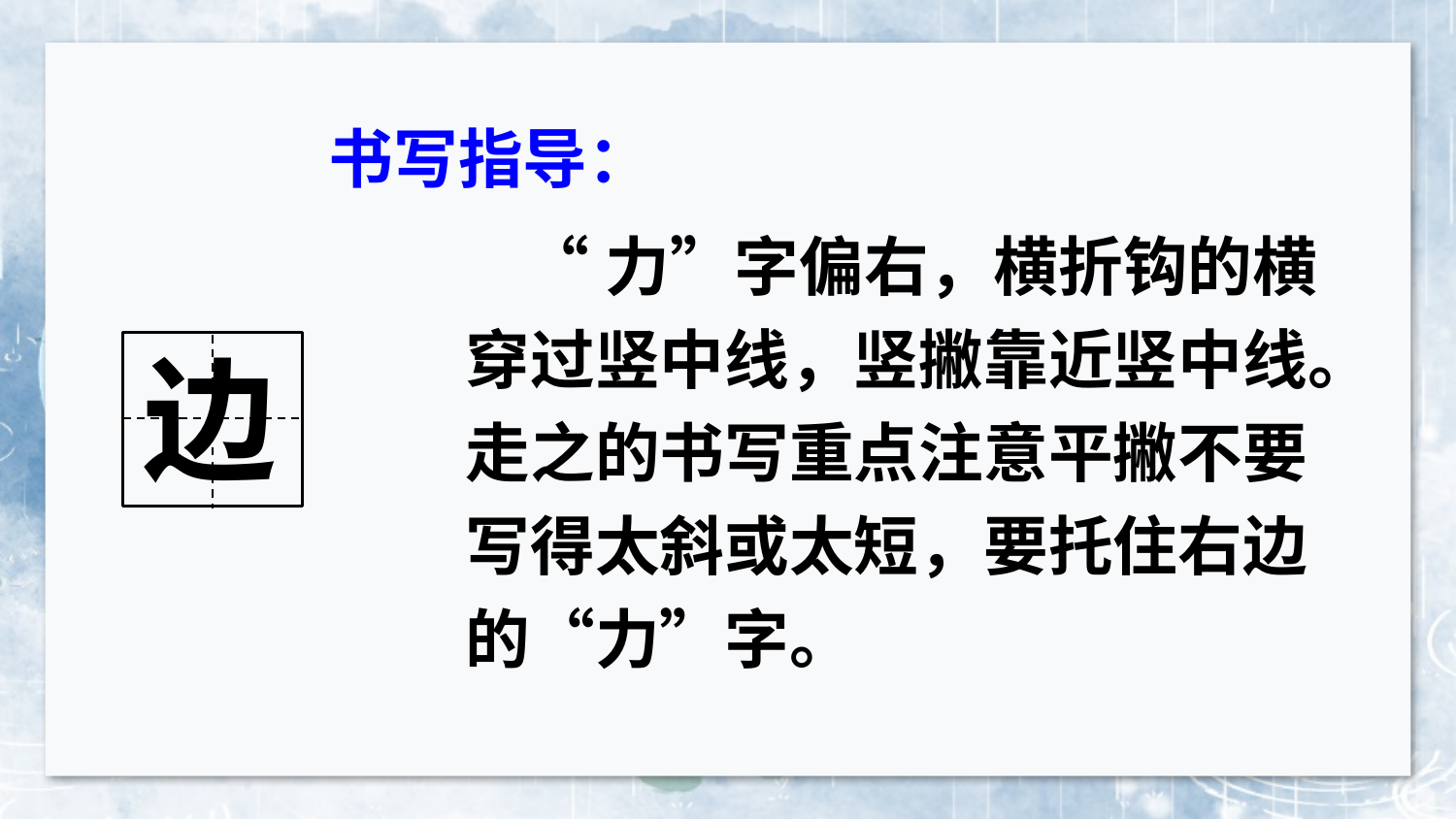

书写指导：
    “力”字偏右，横折钩的横穿过竖中线，竖撇靠近竖中线。走之的书写重点注意平撇不要写得太斜或太短，要托住右边的“力”字。
边